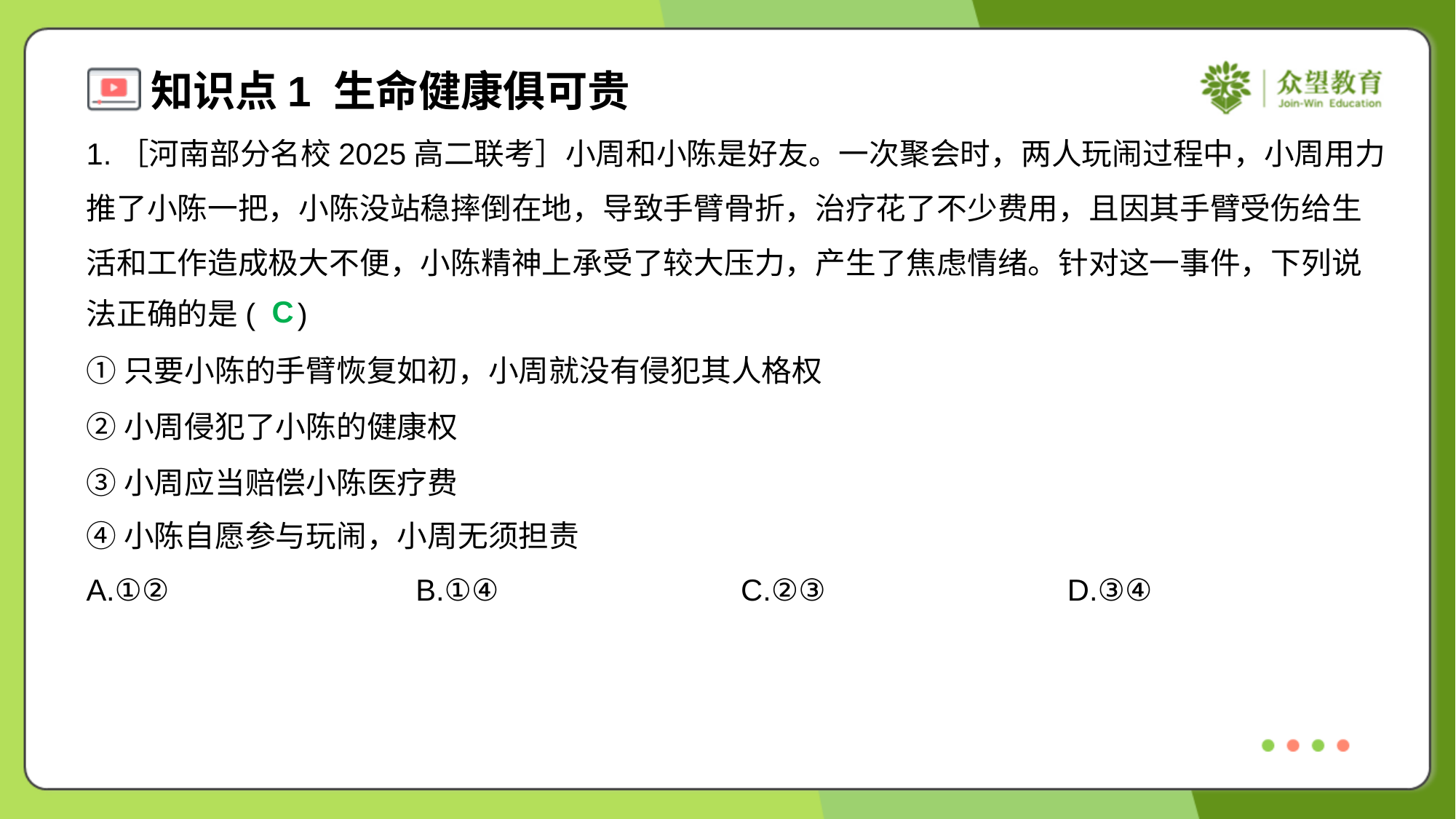

1.［河南部分名校2025高二联考］小周和小陈是好友。一次聚会时，两人玩闹过程中，小周用力
推了小陈一把，小陈没站稳摔倒在地，导致手臂骨折，治疗花了不少费用，且因其手臂受伤给生
活和工作造成极大不便，小陈精神上承受了较大压力，产生了焦虑情绪。针对这一事件，下列说
法正确的是(     )
C
①只要小陈的手臂恢复如初，小周就没有侵犯其人格权
②小周侵犯了小陈的健康权
③小周应当赔偿小陈医疗费
④小陈自愿参与玩闹，小周无须担责
A.①②	B.①④	C.②③	D.③④